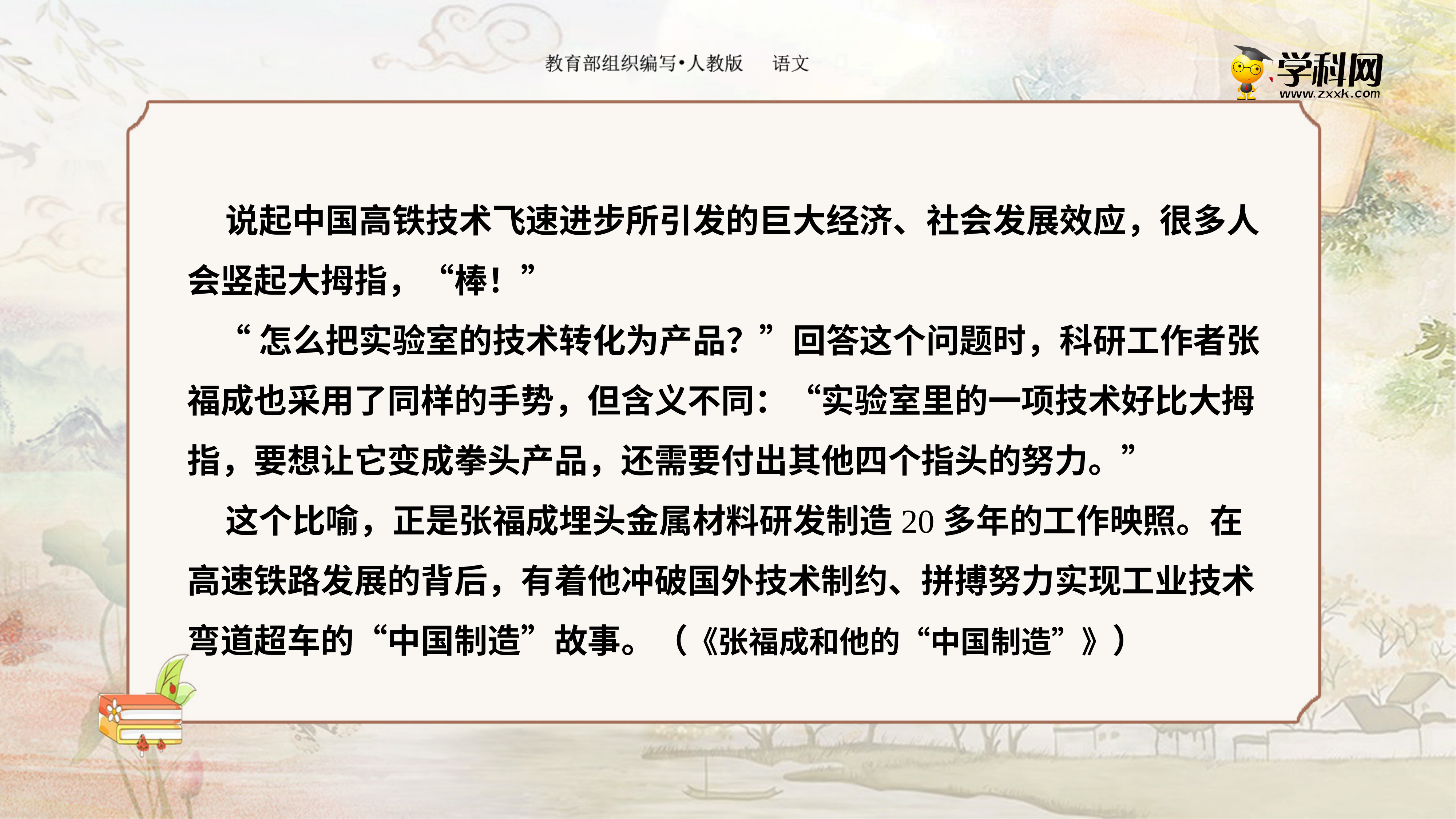

说起中国高铁技术飞速进步所引发的巨大经济、社会发展效应，很多人会竖起大拇指，“棒！”
    “怎么把实验室的技术转化为产品？”回答这个问题时，科研工作者张福成也采用了同样的手势，但含义不同：“实验室里的一项技术好比大拇指，要想让它变成拳头产品，还需要付出其他四个指头的努力。”
    这个比喻，正是张福成埋头金属材料研发制造20多年的工作映照。在高速铁路发展的背后，有着他冲破国外技术制约、拼搏努力实现工业技术弯道超车的“中国制造”故事。（《张福成和他的“中国制造”》）